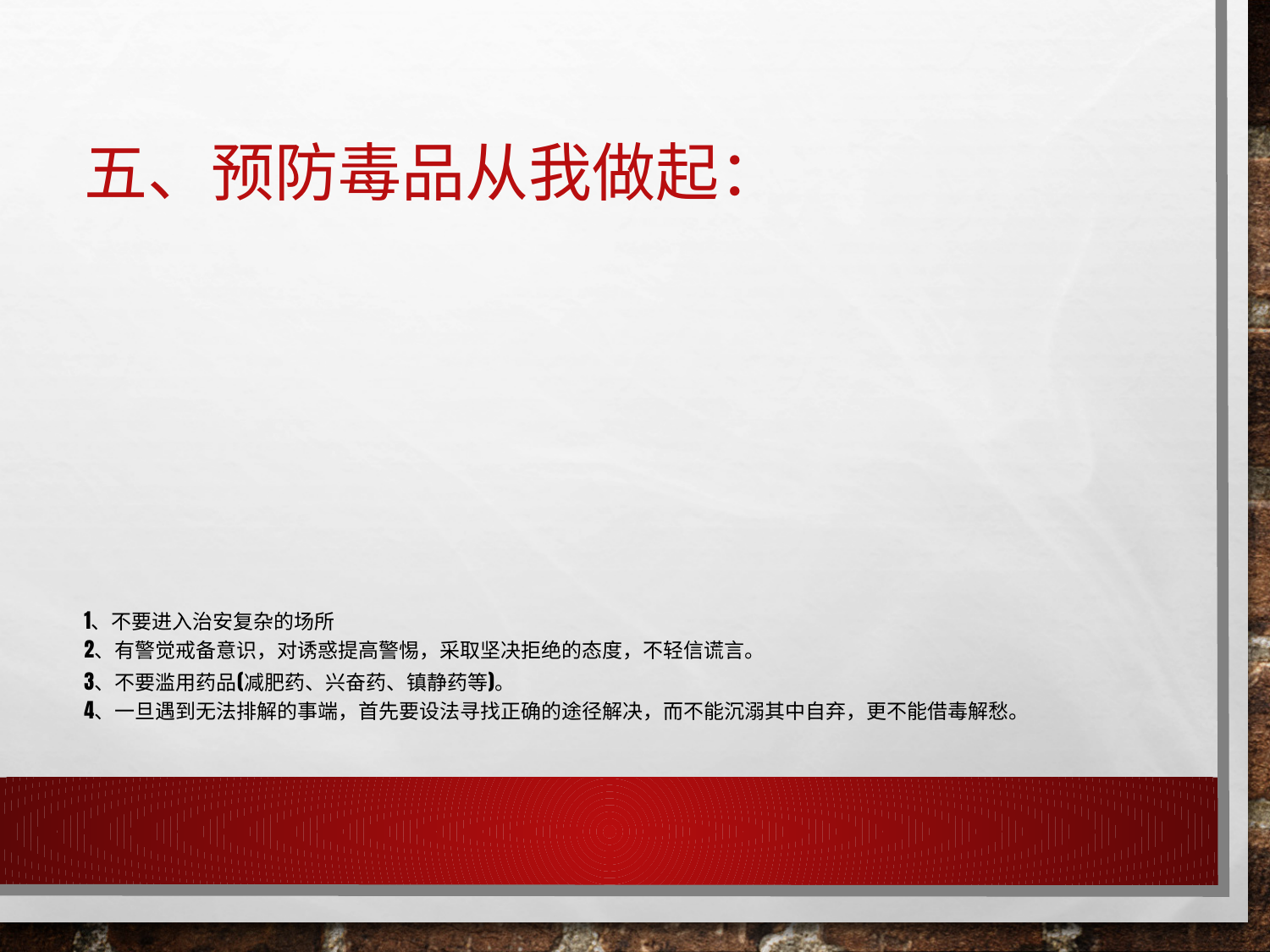

# 五、预防毒品从我做起：

1、不要进入治安复杂的场所
2、有警觉戒备意识，对诱惑提高警惕，采取坚决拒绝的态度，不轻信谎言。
3、不要滥用药品(减肥药、兴奋药、镇静药等)。
4、一旦遇到无法排解的事端，首先要设法寻找正确的途径解决，而不能沉溺其中自弃，更不能借毒解愁。